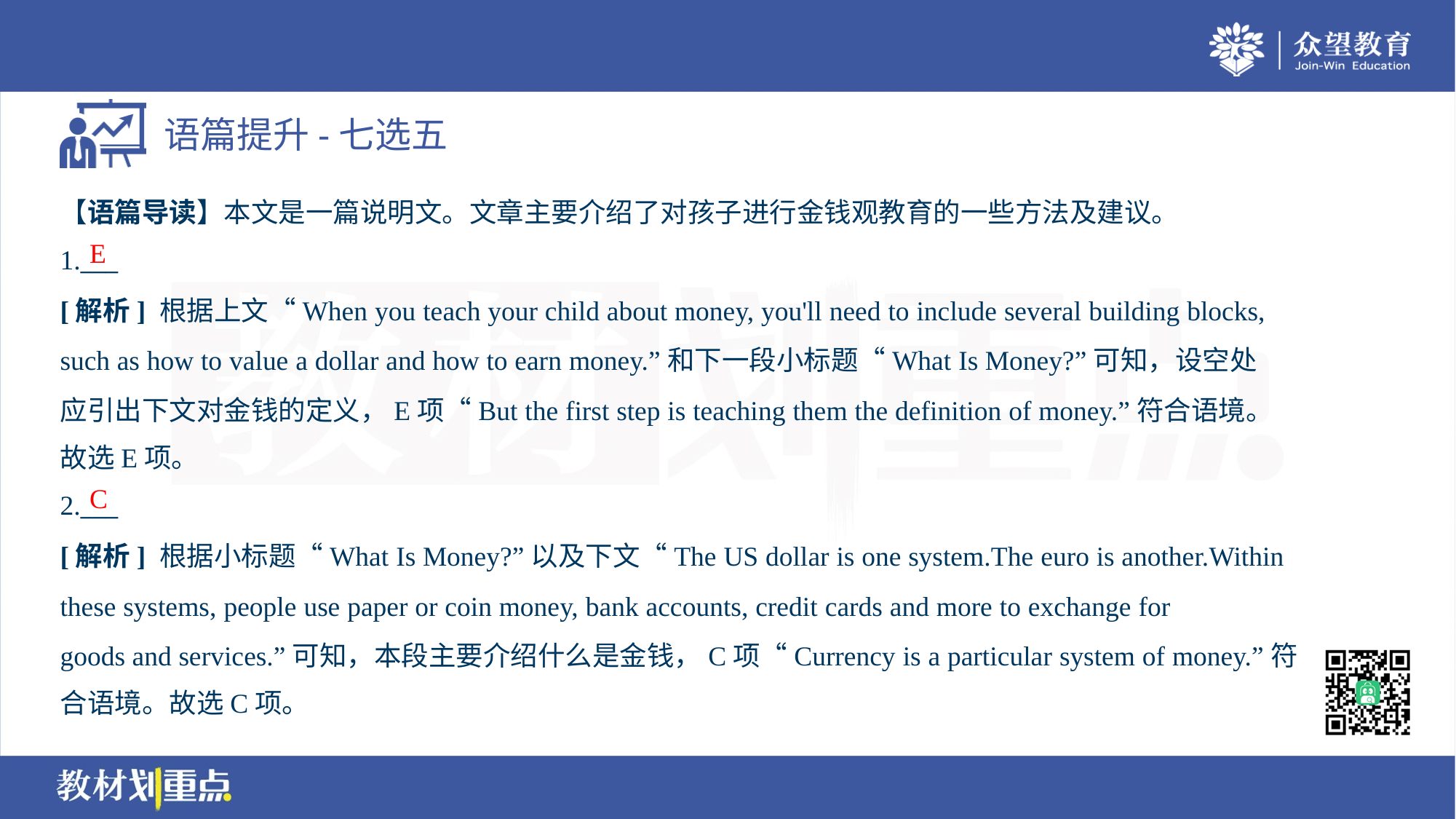

【语篇导读】本文是一篇说明文。文章主要介绍了对孩子进行金钱观教育的一些方法及建议。
E
1.___
[解析] 根据上文“When you teach your child about money, you'll need to include several building blocks,
such as how to value a dollar and how to earn money.”和下一段小标题“What Is Money?”可知，设空处
应引出下文对金钱的定义，E项“But the first step is teaching them the definition of money.”符合语境。
故选E项。
C
2.___
[解析] 根据小标题“What Is Money?”以及下文“The US dollar is one system.The euro is another.Within
these systems, people use paper or coin money, bank accounts, credit cards and more to exchange for
goods and services.”可知，本段主要介绍什么是金钱，C项“Currency is a particular system of money.”符
合语境。故选C项。